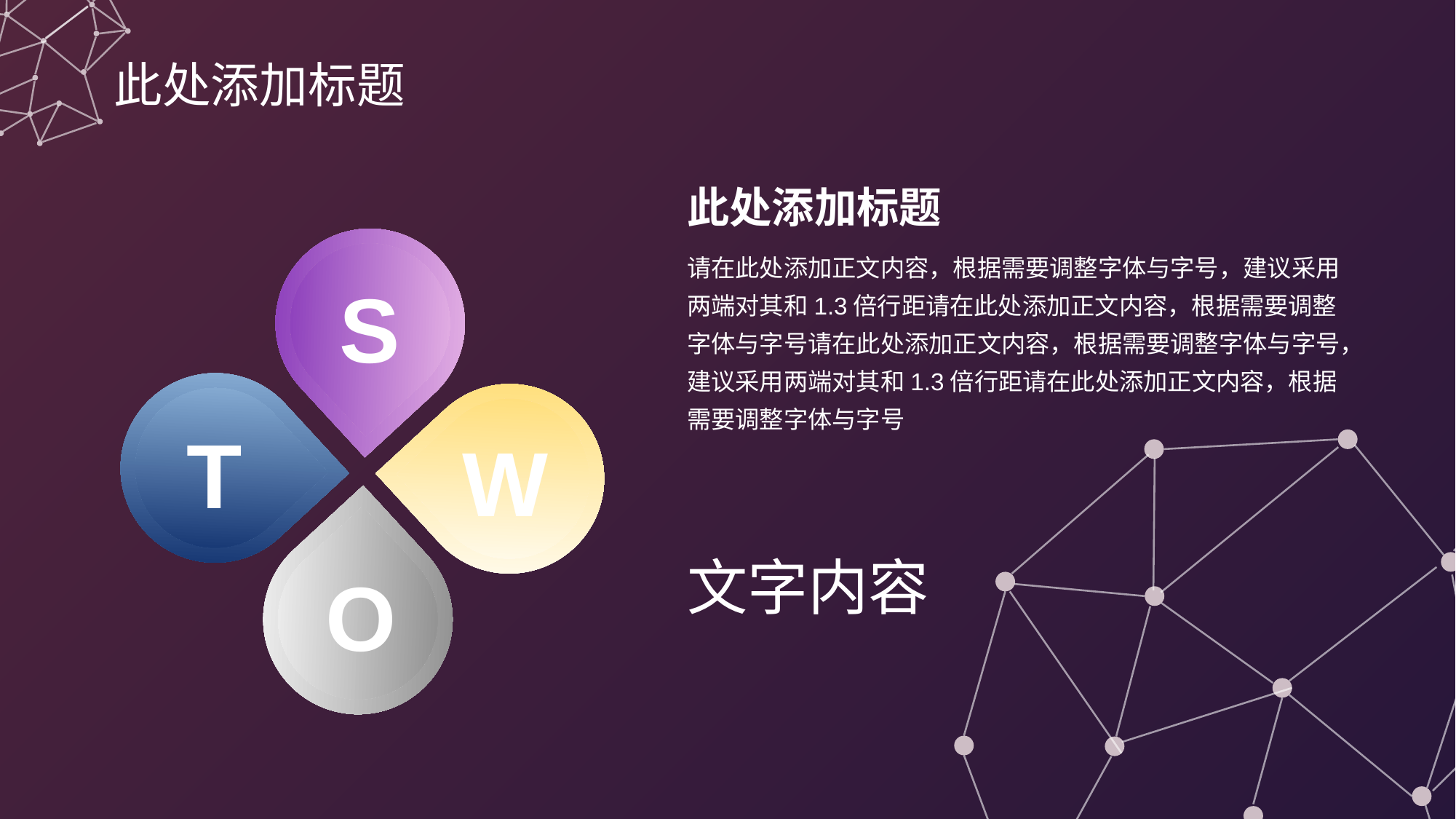

此处添加标题
此处添加标题

请在此处添加正文内容，根据需要调整字体与字号，建议采用两端对其和1.3倍行距请在此处添加正文内容，根据需要调整字体与字号请在此处添加正文内容，根据需要调整字体与字号，建议采用两端对其和1.3倍行距请在此处添加正文内容，根据需要调整字体与字号
S

T
W

文字内容
O